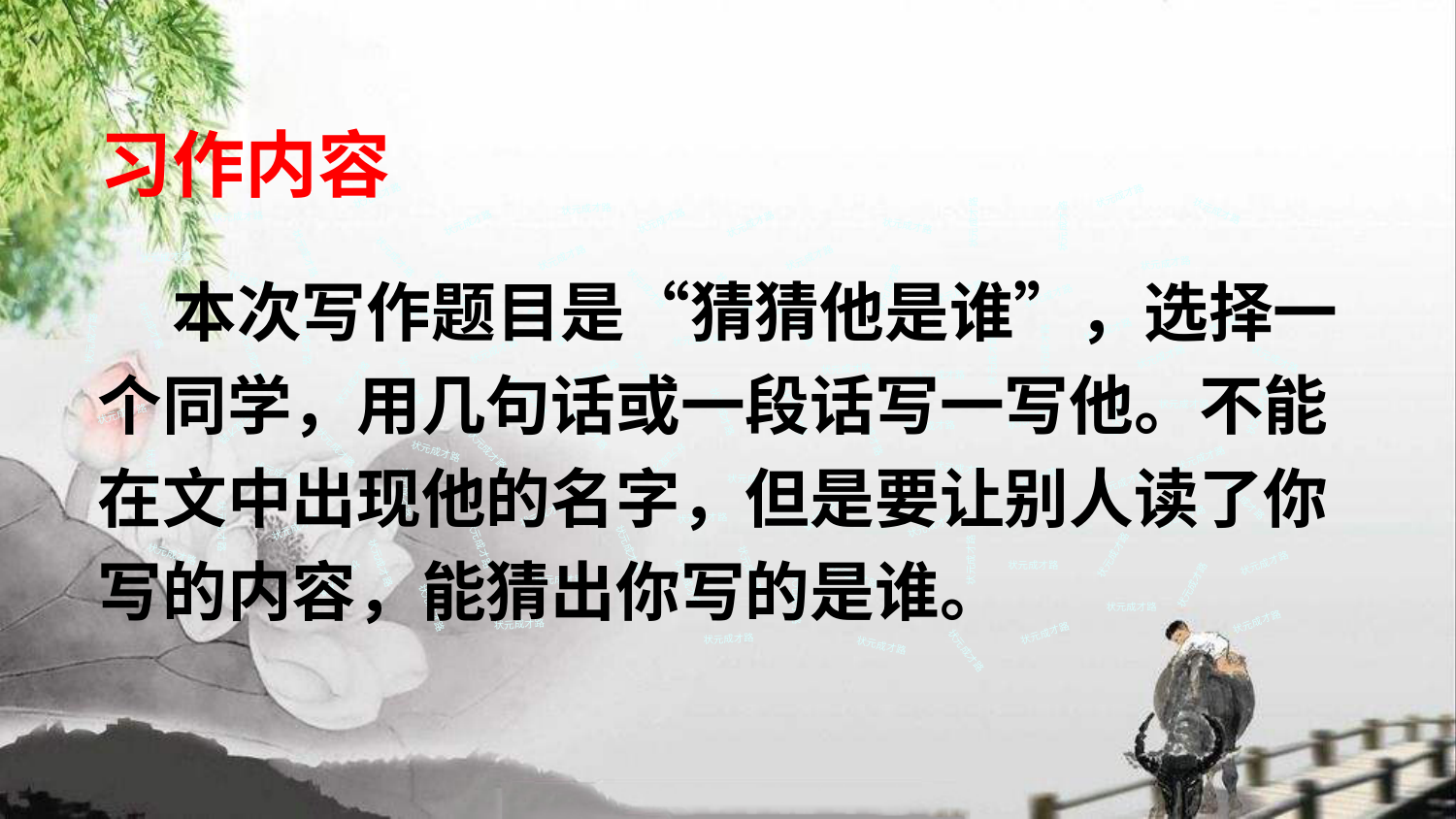

习作内容
状元成才路
状元成才路
状元成才路
状元成才路
状元成才路
状元成才路
状元成才路
状元成才路
状元成才路
状元成才路
状元成才路
状元成才路
状元成才路
状元成才路
状元成才路
状元成才路
    本次写作题目是“猜猜他是谁”，选择一个同学，用几句话或一段话写一写他。不能在文中出现他的名字，但是要让别人读了你写的内容，能猜出你写的是谁。
状元成才路
状元成才路
状元成才路
状元成才路
状元成才路
状元成才路
状元成才路
状元成才路
状元成才路
状元成才路
状元成才路
状元成才路
状元成才路
状元成才路
状元成才路
状元成才路
状元成才路
状元成才路
状元成才路
状元成才路
状元成才路
状元成才路
状元成才路
状元成才路
状元成才路
状元成才路
状元成才路
状元成才路
状元成才路
状元成才路
状元成才路
状元成才路
状元成才路
状元成才路
状元成才路
状元成才路
状元成才路
状元成才路
状元成才路
状元成才路
状元成才路
状元成才路
状元成才路
状元成才路
状元成才路
状元成才路
状元成才路
状元成才路
状元成才路
状元成才路
状元成才路
状元成才路
状元成才路
状元成才路
状元成才路
状元成才路
状元成才路
状元成才路
状元成才路
状元成才路
状元成才路
状元成才路
状元成才路
状元成才路
状元成才路
状元成才路
状元成才路
状元成才路
状元成才路
状元成才路
状元成才路
状元成才路
状元成才路
状元成才路
状元成才路
状元成才路
状元成才路
状元成才路
状元成才路
状元成才路
状元成才路
状元成才路
状元成才路
状元成才路